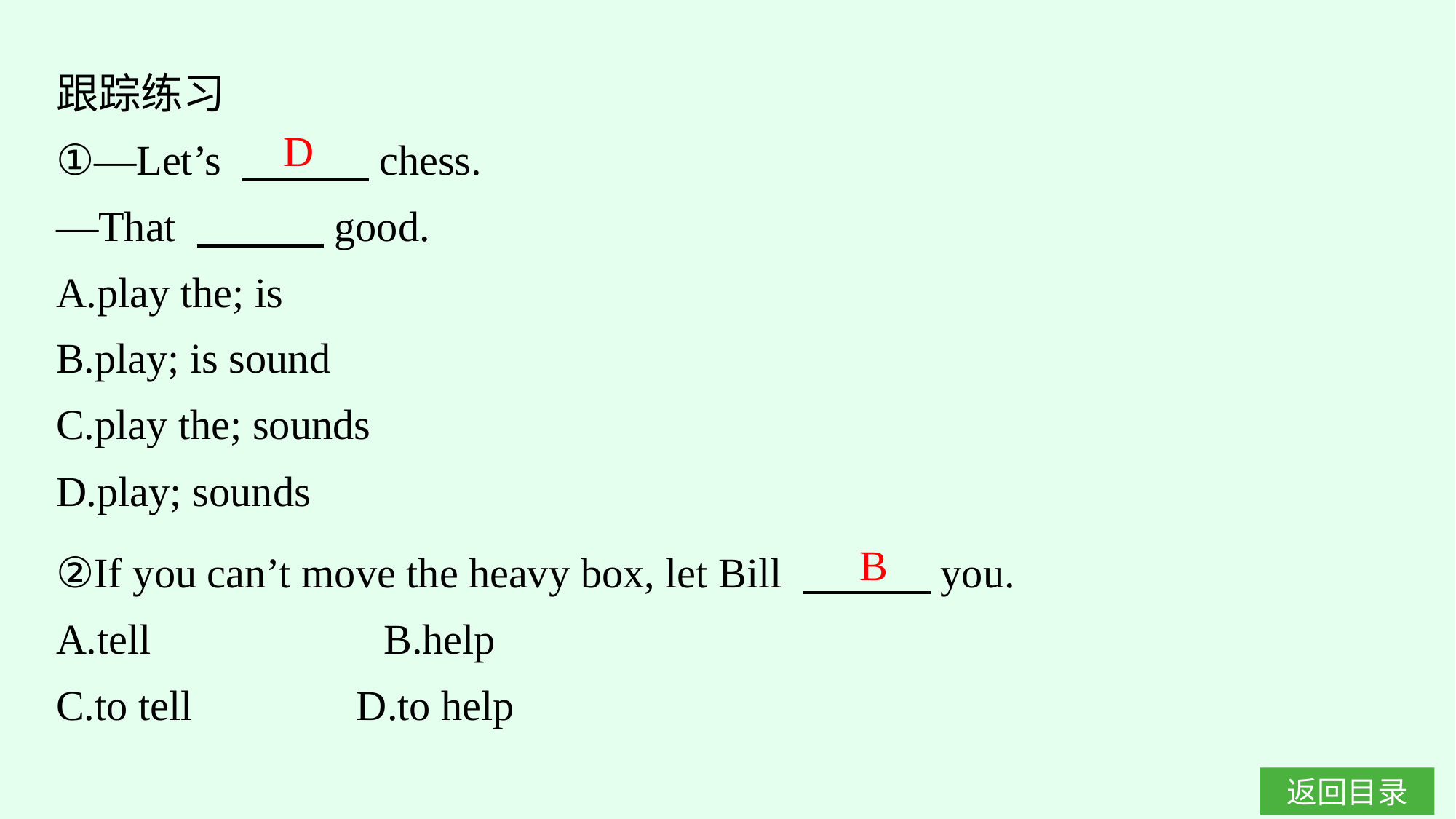

跟踪练习
①—Let’s 　　　chess.
—That 　　　good.
A.play the; is
B.play; is sound
C.play the; sounds
D.play; sounds
D
②If you can’t move the heavy box, let Bill 　　　you.
A.tell　　　　　B.help
C.to tell		    D.to help
B